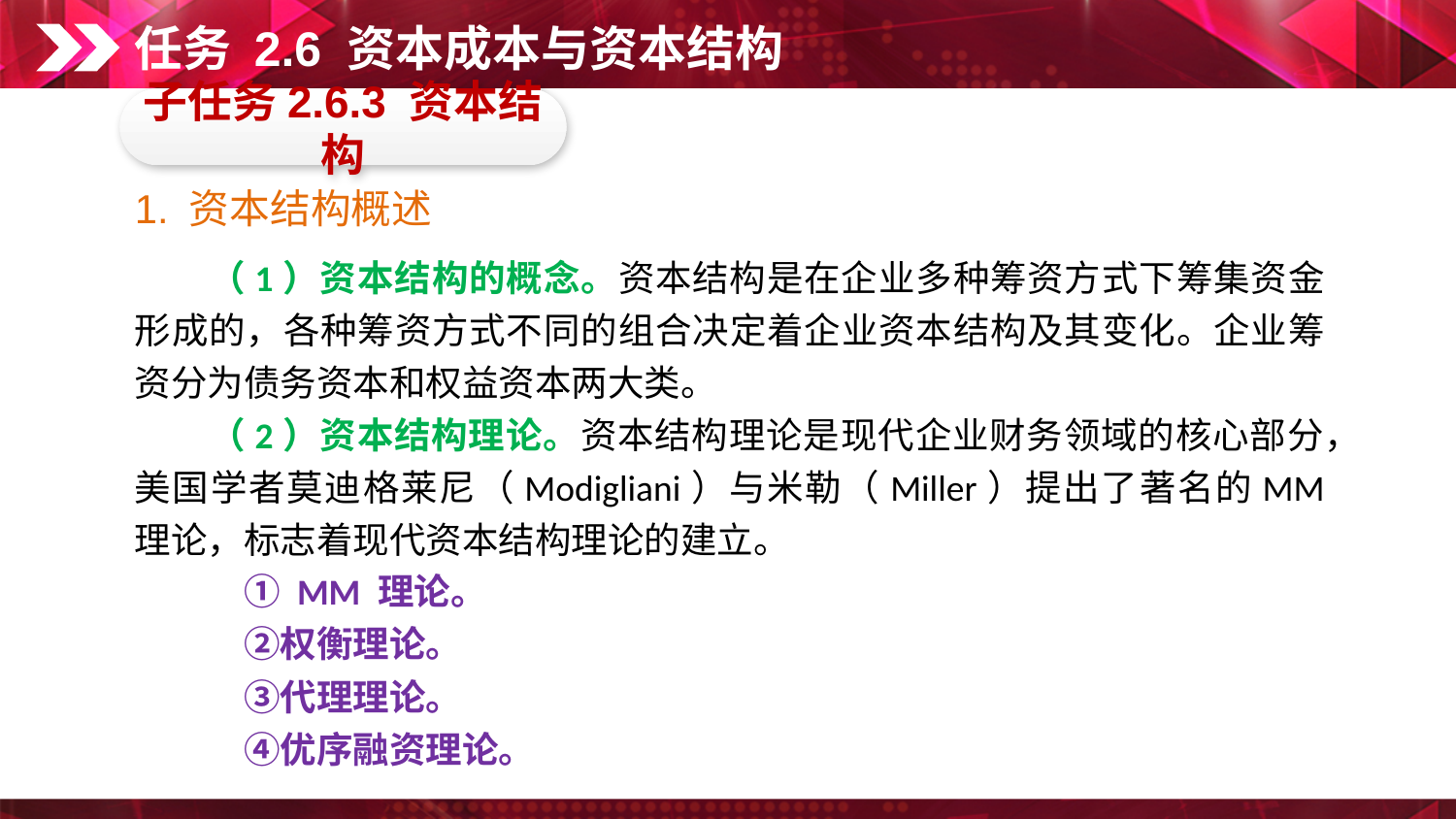

任务 2.6 资本成本与资本结构

子任务2.6.3 资本结构
1. 资本结构概述
　　（1）资本结构的概念。资本结构是在企业多种筹资方式下筹集资金形成的，各种筹资方式不同的组合决定着企业资本结构及其变化。企业筹资分为债务资本和权益资本两大类。
　　（2）资本结构理论。资本结构理论是现代企业财务领域的核心部分，美国学者莫迪格莱尼（Modigliani）与米勒（Miller）提出了著名的MM 理论，标志着现代资本结构理论的建立。
　　　① MM 理论。
　　　②权衡理论。
　　　③代理理论。
　　　④优序融资理论。